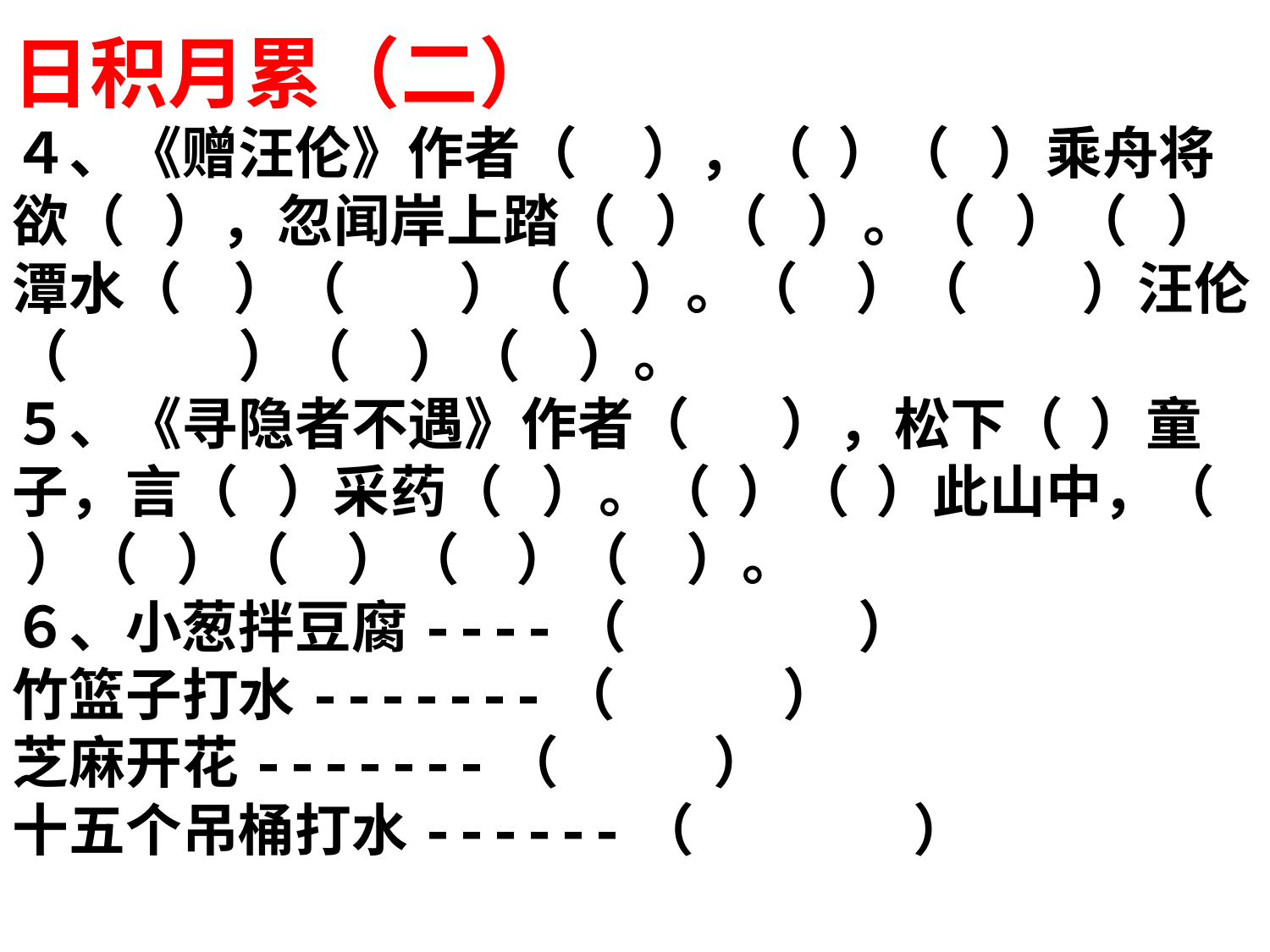

日积月累（二）
４、《赠汪伦》作者（     ），（  ）（   ）乘舟将欲（   ），忽闻岸上踏（   ）（   ）。（   ）（   ）潭水（    ）（　　）（　）。（　）（　　）汪伦（　　　）（　）（　）。
５、《寻隐者不遇》作者（       ），松下（  ）童子，言（   ）采药（   ）。（  ）（  ）此山中，（  ）（   ）（　）（　）（　）。
６、小葱拌豆腐----（                  ）
竹篮子打水-------（             ）
芝麻开花-------（            ）
十五个吊桶打水------（                 ）